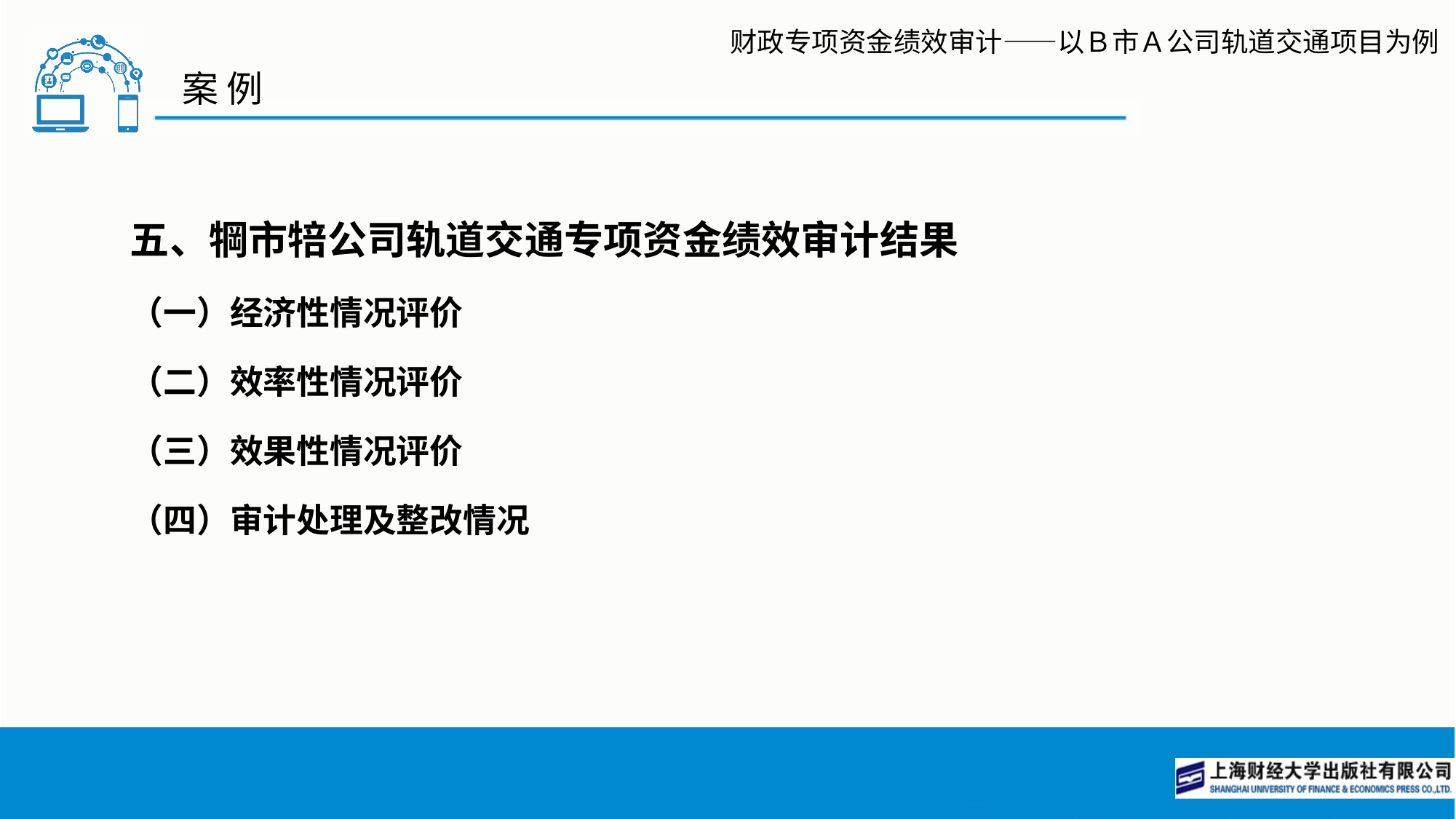

财政专项资金绩效审计——以Ｂ市Ａ公司轨道交通项目为例
# 案 例
五、犅市犃公司轨道交通专项资金绩效审计结果
（一）经济性情况评价
（二）效率性情况评价
（三）效果性情况评价
（四）审计处理及整改情况